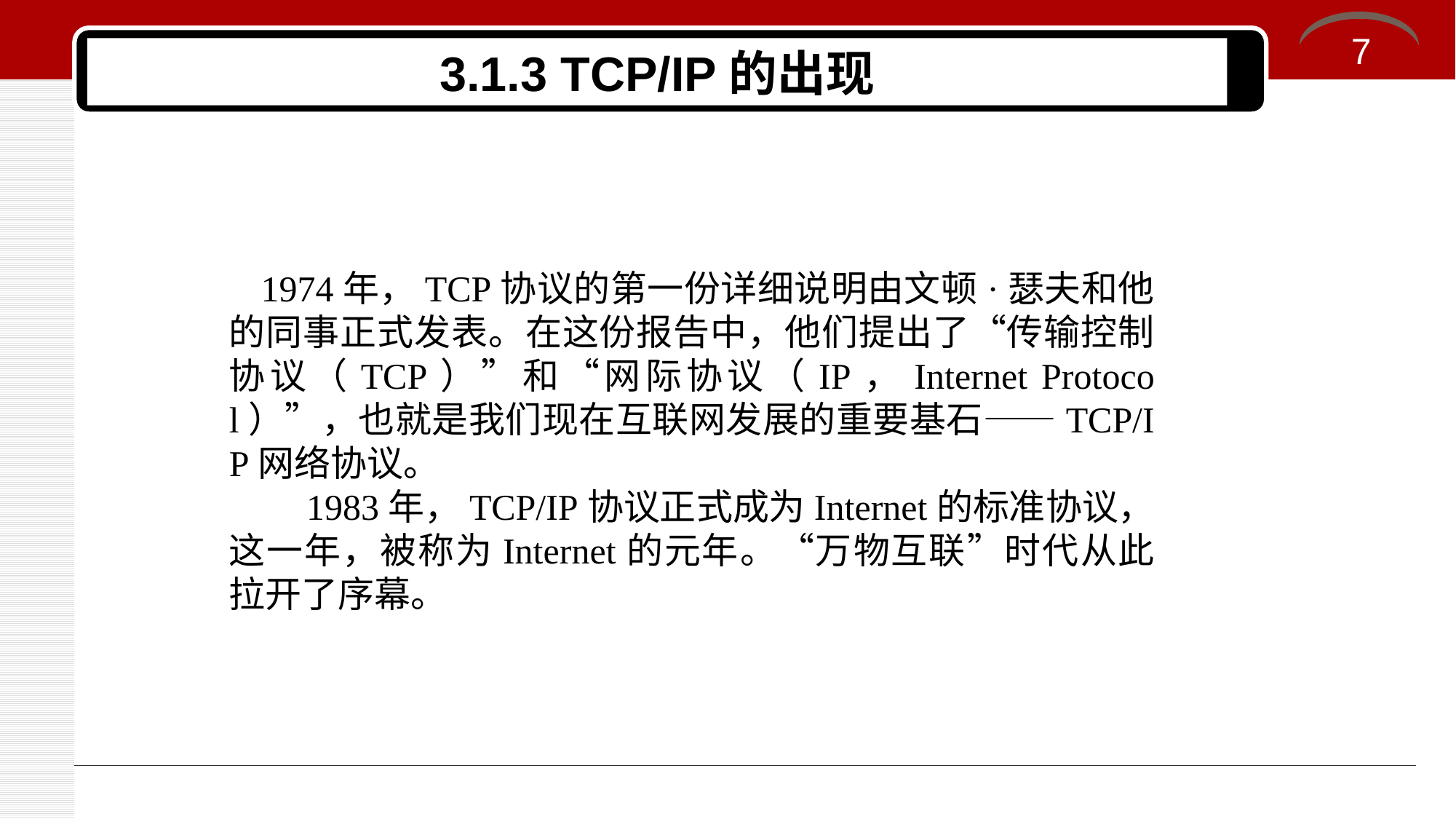

7
# 3.1.3 TCP/IP的出现

1974年，TCP协议的第一份详细说明由文顿·瑟夫和他的同事正式发表。在这份报告中，他们提出了“传输控制协议（TCP）”和“网际协议（IP，Internet Protocol）”，也就是我们现在互联网发展的重要基石——TCP/IP网络协议。
     1983年，TCP/IP协议正式成为Internet的标准协议，这一年，被称为Internet的元年。“万物互联”时代从此拉开了序幕。